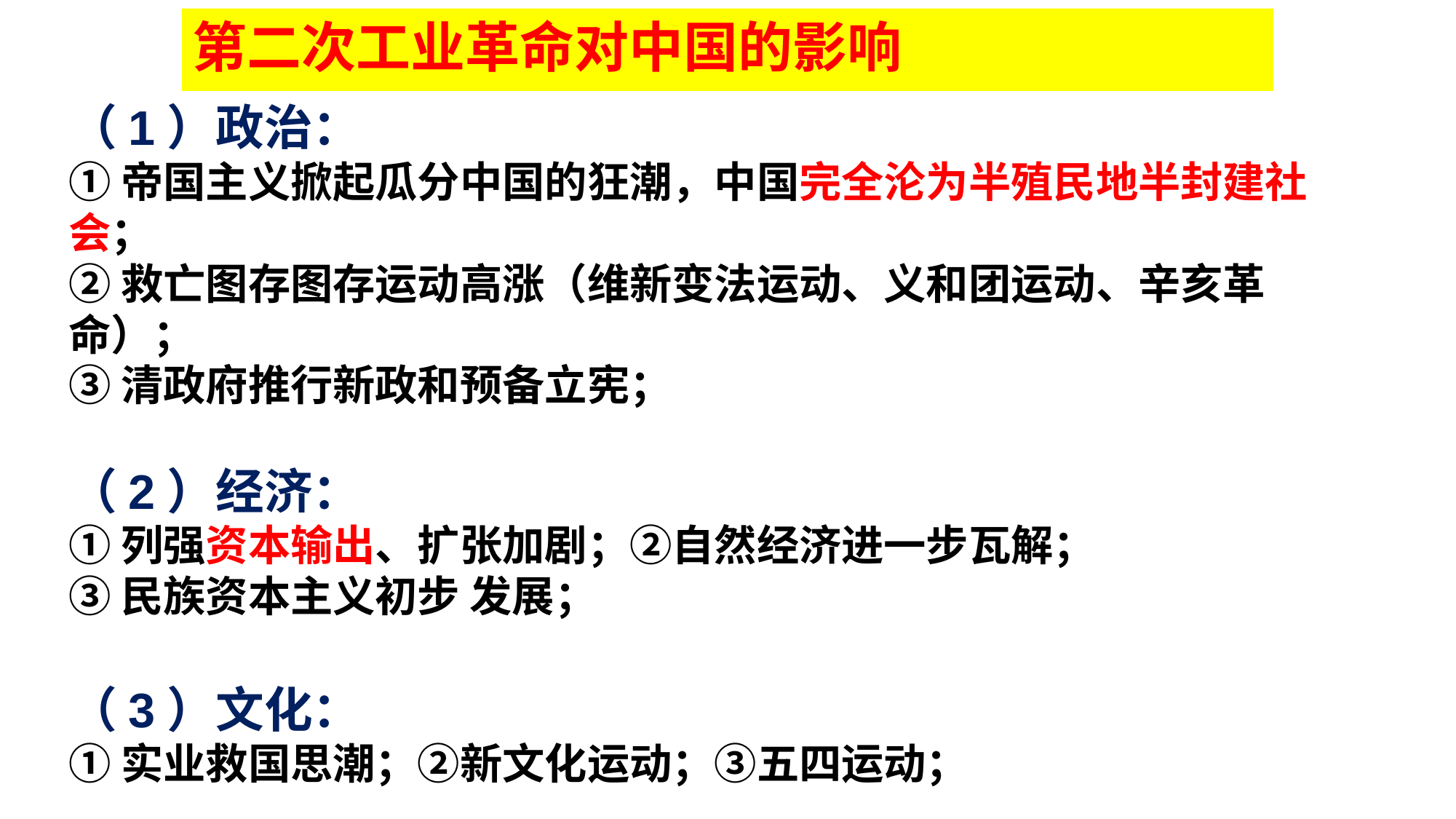

# 第二次工业革命对中国的影响
（1）政治：
①帝国主义掀起瓜分中国的狂潮，中国完全沦为半殖民地半封建社会；
②救亡图存图存运动高涨（维新变法运动、义和团运动、辛亥革命）；
③清政府推行新政和预备立宪；

（2）经济：
①列强资本输出、扩张加剧；②自然经济进一步瓦解；
③民族资本主义初步 发展；

（3）文化：
①实业救国思潮；②新文化运动；③五四运动；